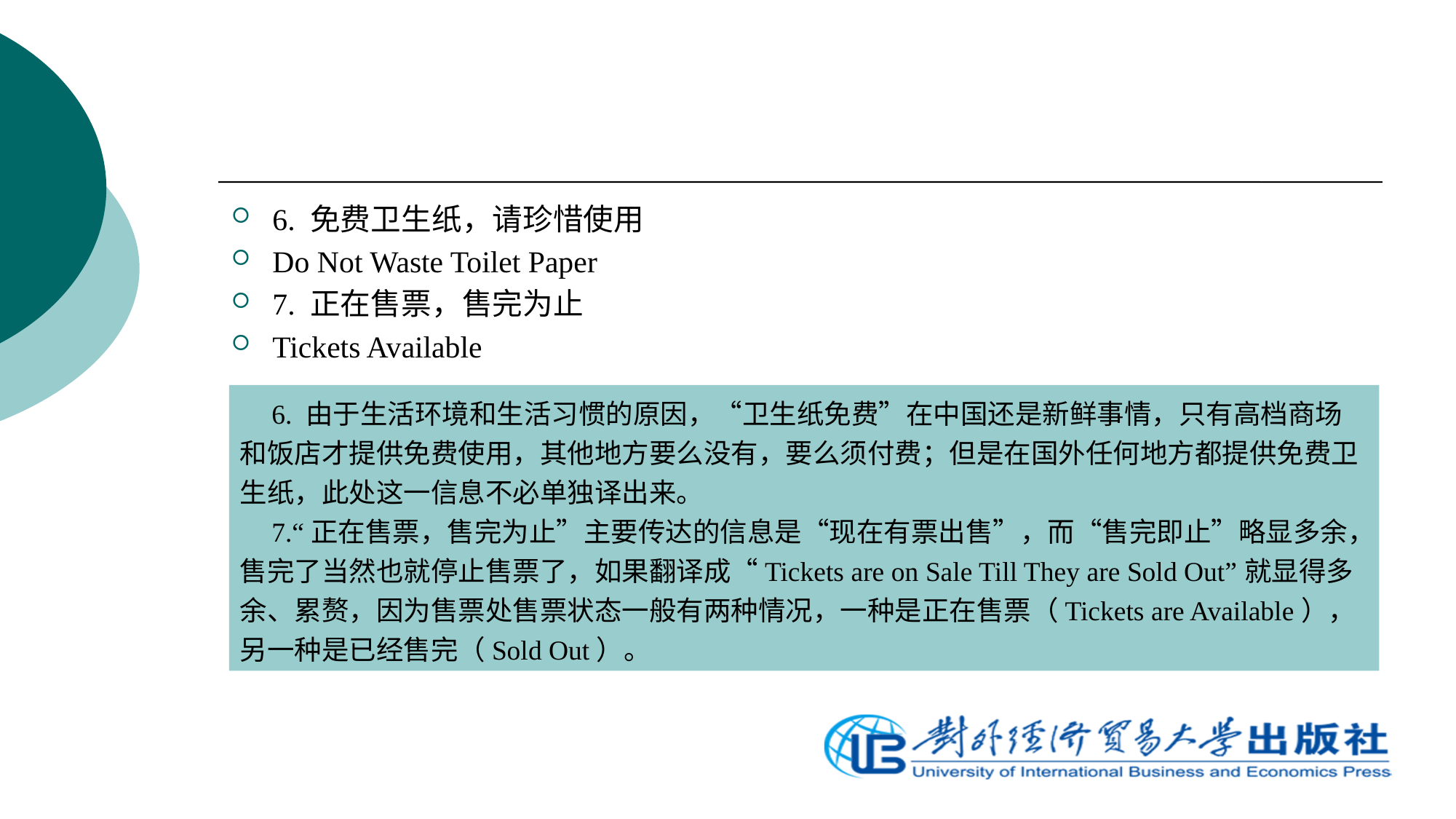

6. 免费卫生纸，请珍惜使用
Do Not Waste Toilet Paper
7. 正在售票，售完为止
Tickets Available
6. 由于生活环境和生活习惯的原因，“卫生纸免费”在中国还是新鲜事情，只有高档商场和饭店才提供免费使用，其他地方要么没有，要么须付费；但是在国外任何地方都提供免费卫生纸，此处这一信息不必单独译出来。
7.“正在售票，售完为止”主要传达的信息是“现在有票出售”，而“售完即止”略显多余，售完了当然也就停止售票了，如果翻译成“Tickets are on Sale Till They are Sold Out”就显得多余、累赘，因为售票处售票状态一般有两种情况，一种是正在售票（Tickets are Available），另一种是已经售完（Sold Out）。